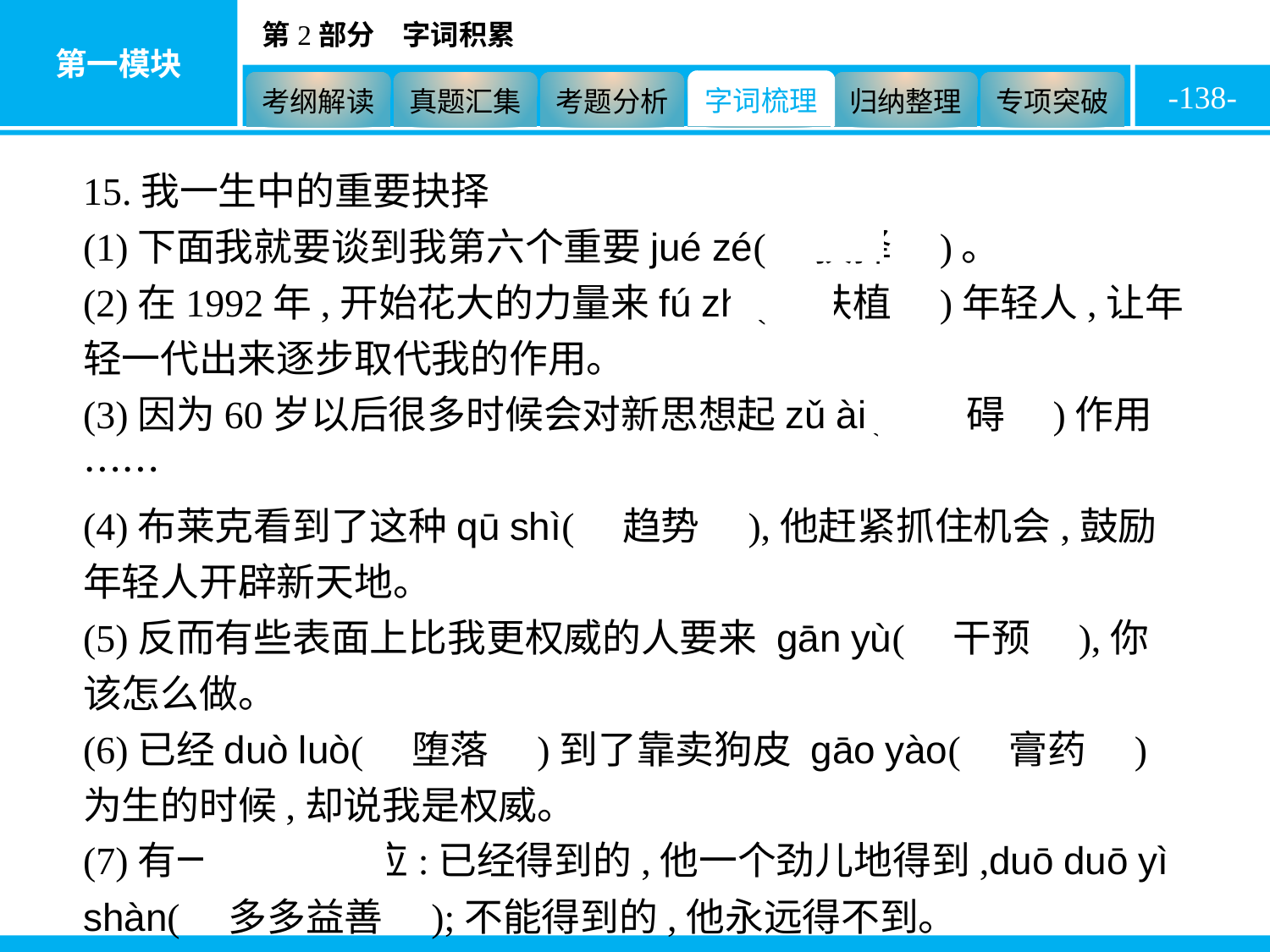

-138-
15.我一生中的重要抉择
(1)下面我就要谈到我第六个重要jué zé(　抉择　)。
(2)在1992年,开始花大的力量来fú zhí(　扶植　)年轻人,让年轻一代出来逐步取代我的作用。
(3)因为60岁以后很多时候会对新思想起zǔ ài(　阻碍　)作用……
(4)布莱克看到了这种qū shì(　趋势　),他赶紧抓住机会,鼓励年轻人开辟新天地。
(5)反而有些表面上比我更权威的人要来 gān yù(　干预　),你该怎么做。
(6)已经duò luò(　堕落　)到了靠卖狗皮 gāo yào(　膏药　)为生的时候,却说我是权威。
(7)有一种马太效应:已经得到的,他一个劲儿地得到,duō duō yì shàn(　多多益善　);不能得到的,他永远得不到。